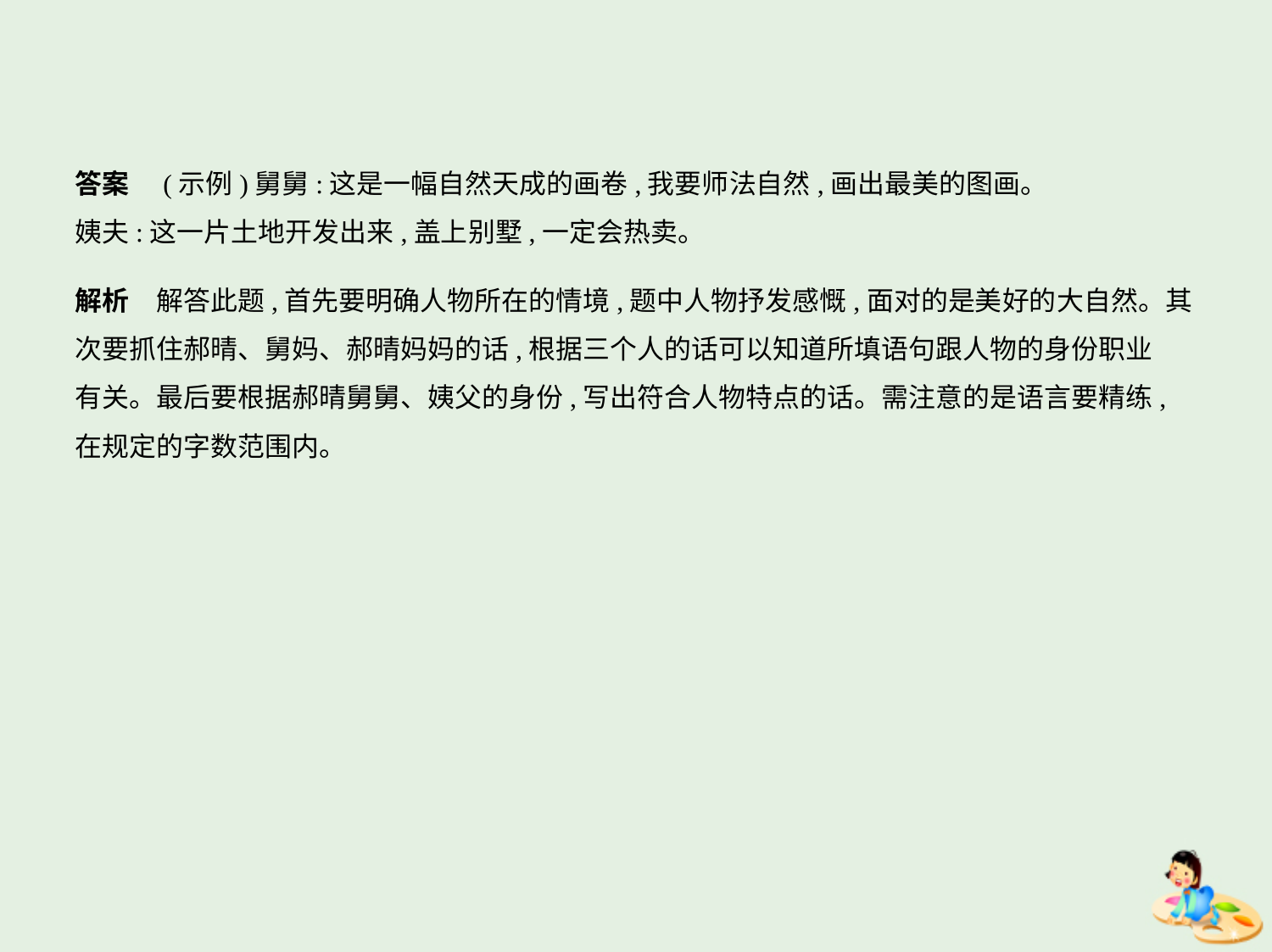

答案　(示例)舅舅:这是一幅自然天成的画卷,我要师法自然,画出最美的图画。
姨夫:这一片土地开发出来,盖上别墅,一定会热卖。
解析　解答此题,首先要明确人物所在的情境,题中人物抒发感慨,面对的是美好的大自然。其
次要抓住郝晴、舅妈、郝晴妈妈的话,根据三个人的话可以知道所填语句跟人物的身份职业
有关。最后要根据郝晴舅舅、姨父的身份,写出符合人物特点的话。需注意的是语言要精练,
在规定的字数范围内。